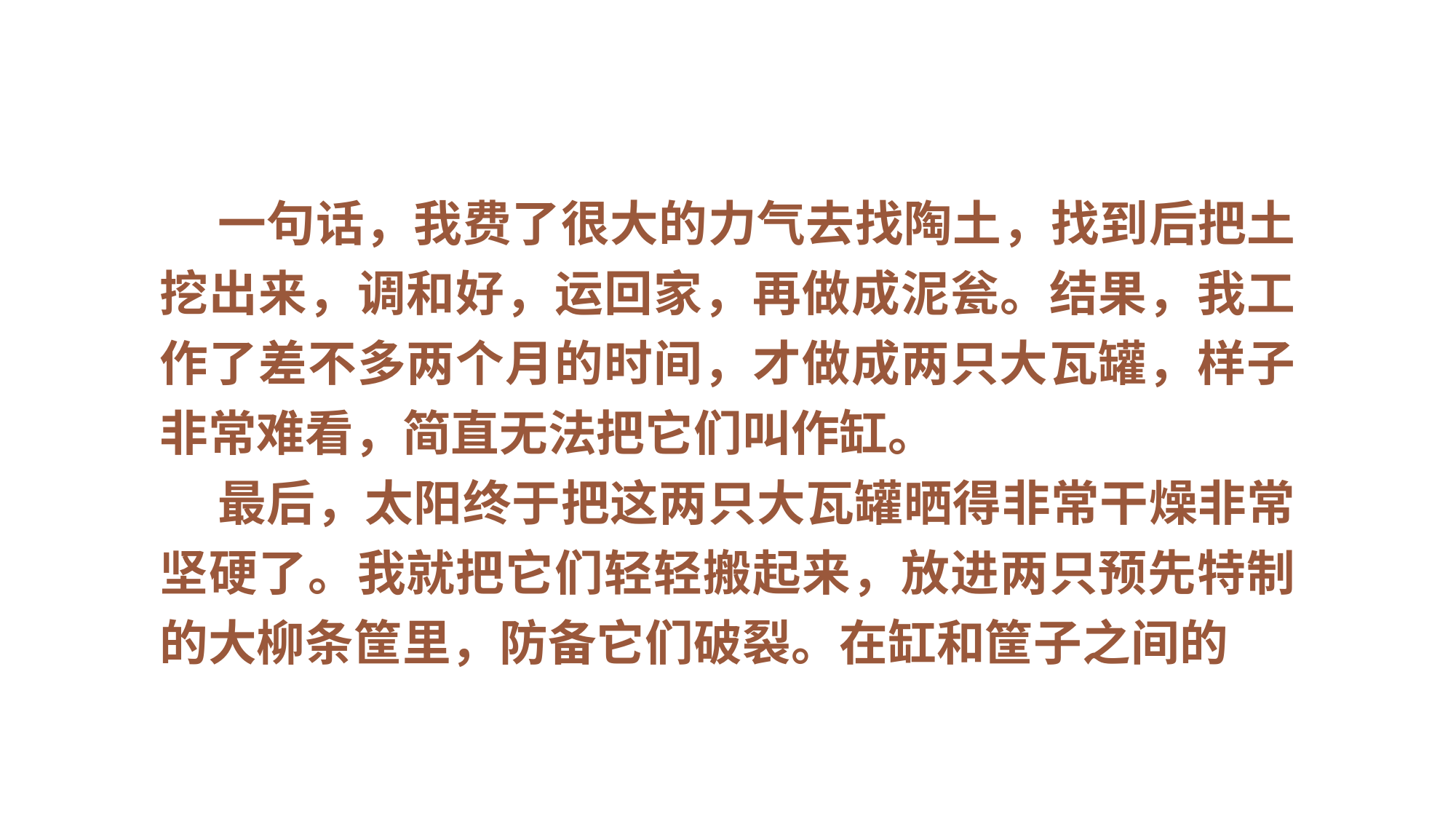

一句话，我费了很大的力气去找陶土，找到后把土挖出来，调和好，运回家，再做成泥瓮。结果，我工作了差不多两个月的时间，才做成两只大瓦罐，样子非常难看，简直无法把它们叫作缸。
    最后，太阳终于把这两只大瓦罐晒得非常干燥非常坚硬了。我就把它们轻轻搬起来，放进两只预先特制的大柳条筐里，防备它们破裂。在缸和筐子之间的